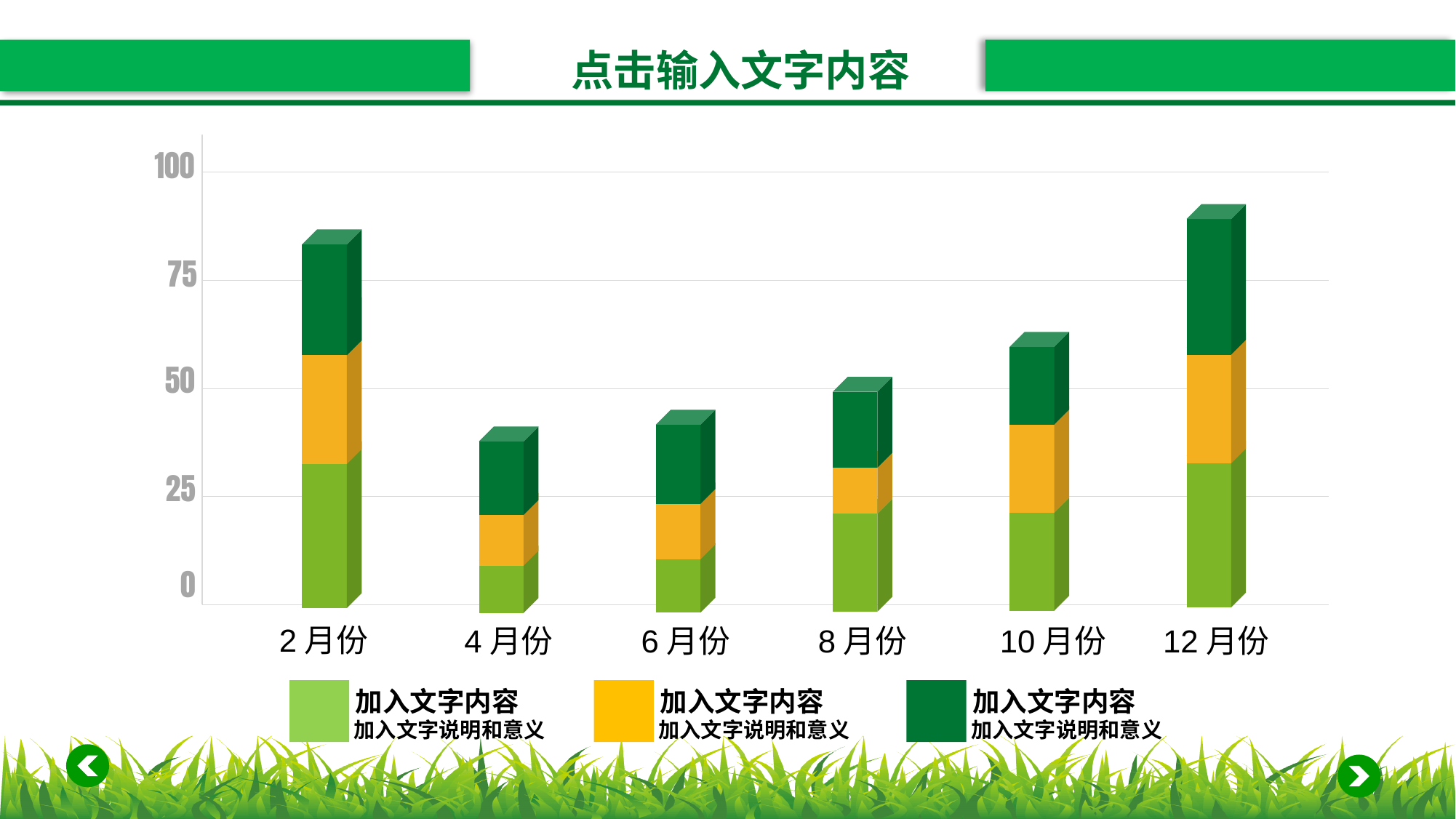

点击输入文字内容
 100
 75
 50
 25
 0

2月份
4月份
6月份
8月份
10月份
12月份
加入文字内容
加入文字内容
加入文字内容

加入文字说明和意义
加入文字说明和意义
加入文字说明和意义